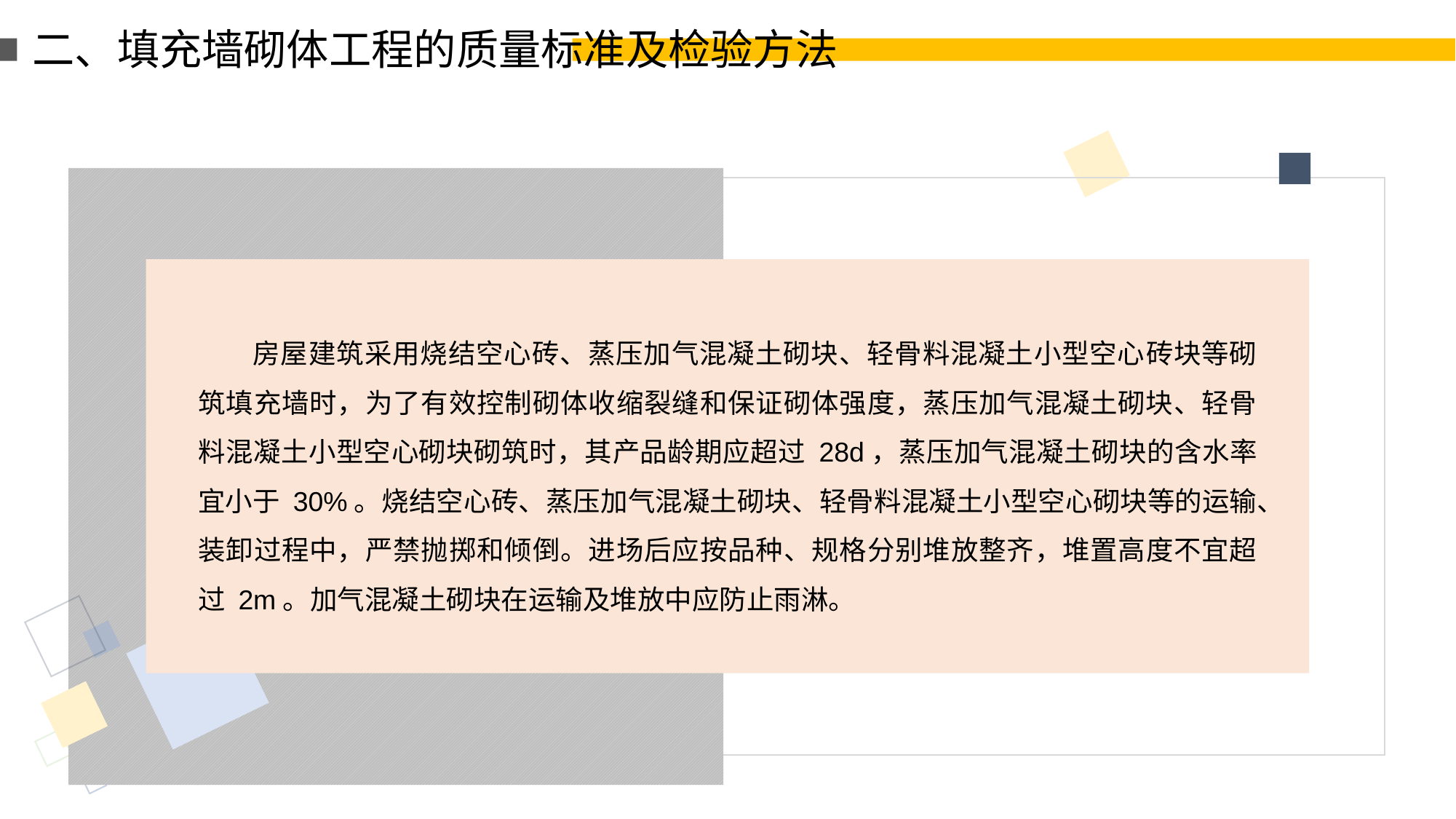

二、填充墙砌体工程的质量标准及检验方法

房屋建筑采用烧结空心砖、蒸压加气混凝土砌块、轻骨料混凝土小型空心砖块等砌筑填充墙时，为了有效控制砌体收缩裂缝和保证砌体强度，蒸压加气混凝土砌块、轻骨料混凝土小型空心砌块砌筑时，其产品龄期应超过 28d，蒸压加气混凝土砌块的含水率宜小于 30%。烧结空心砖、蒸压加气混凝土砌块、轻骨料混凝土小型空心砌块等的运输、装卸过程中，严禁抛掷和倾倒。进场后应按品种、规格分别堆放整齐，堆置高度不宜超过 2m。加气混凝土砌块在运输及堆放中应防止雨淋。